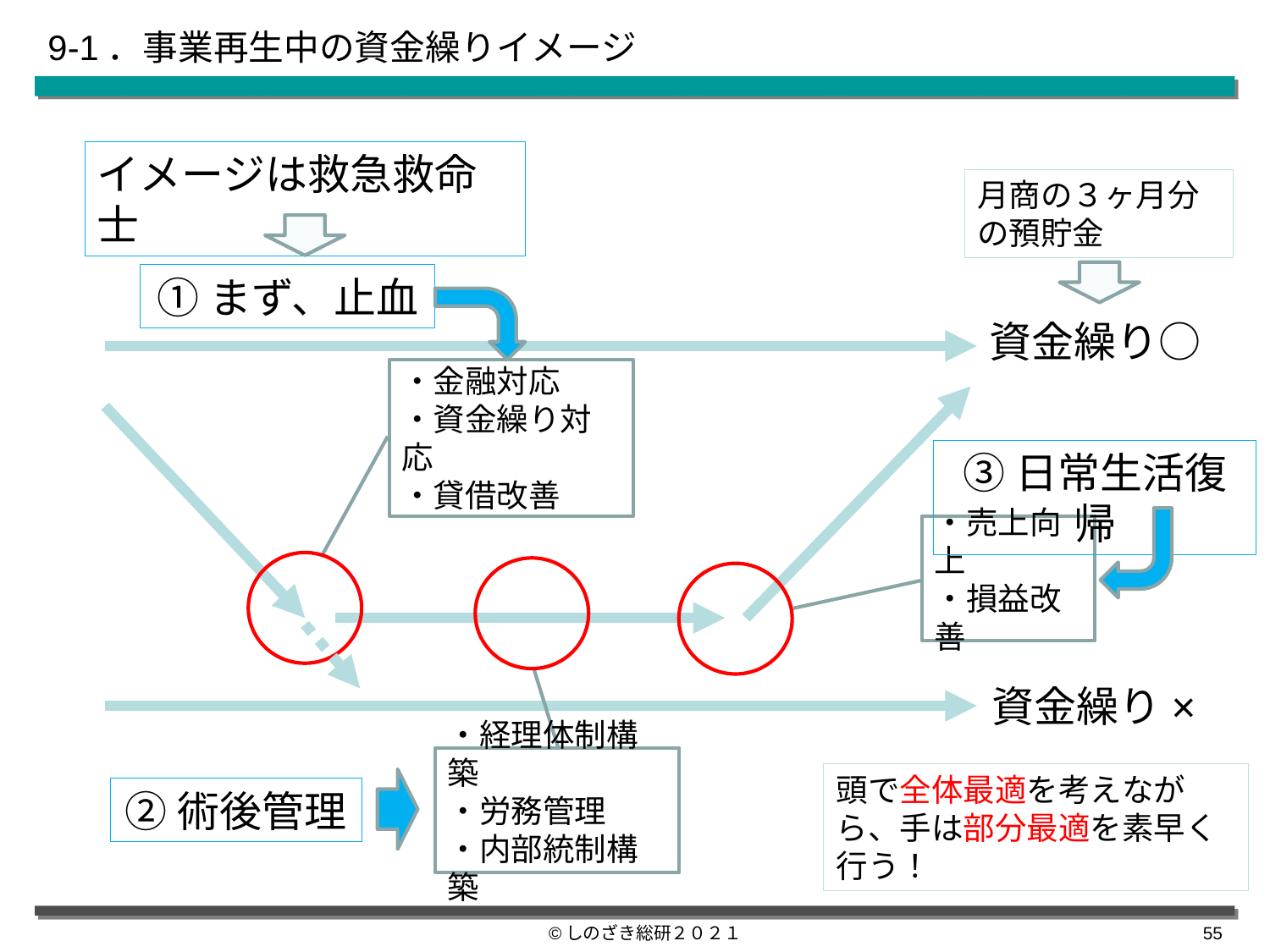

# 9-1．事業再生中の資金繰りイメージ
イメージは救急救命士
月商の３ヶ月分の預貯金

①まず、止血

資金繰り○
・金融対応
・資金繰り対応
・貸借改善
③日常生活復帰

・売上向上
・損益改善

資金繰り×
・経理体制構築
・労務管理
・内部統制構築
頭で全体最適を考えながら、手は部分最適を素早く行う！
②術後管理

©しのざき総研２０２１
55